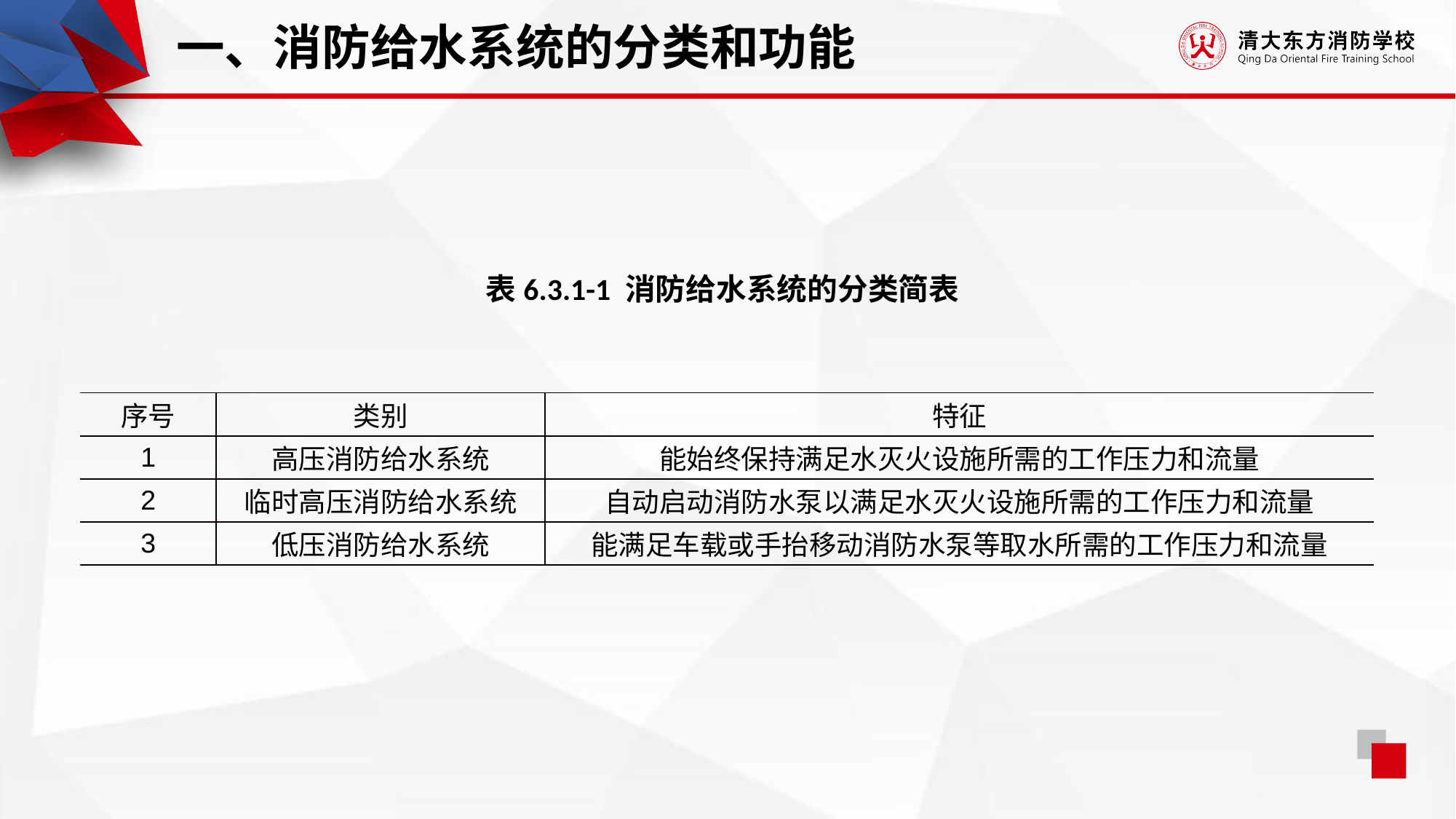

一、消防给水系统的分类和功能

表6.3.1-1 消防给水系统的分类简表
| 序号 | 类别 | 特征 |
| --- | --- | --- |
| 1 | 高压消防给水系统 | 能始终保持满足水灭火设施所需的工作压力和流量 |
| 2 | 临时高压消防给水系统 | 自动启动消防水泵以满足水灭火设施所需的工作压力和流量 |
| 3 | 低压消防给水系统 | 能满足车载或手抬移动消防水泵等取水所需的工作压力和流量 |